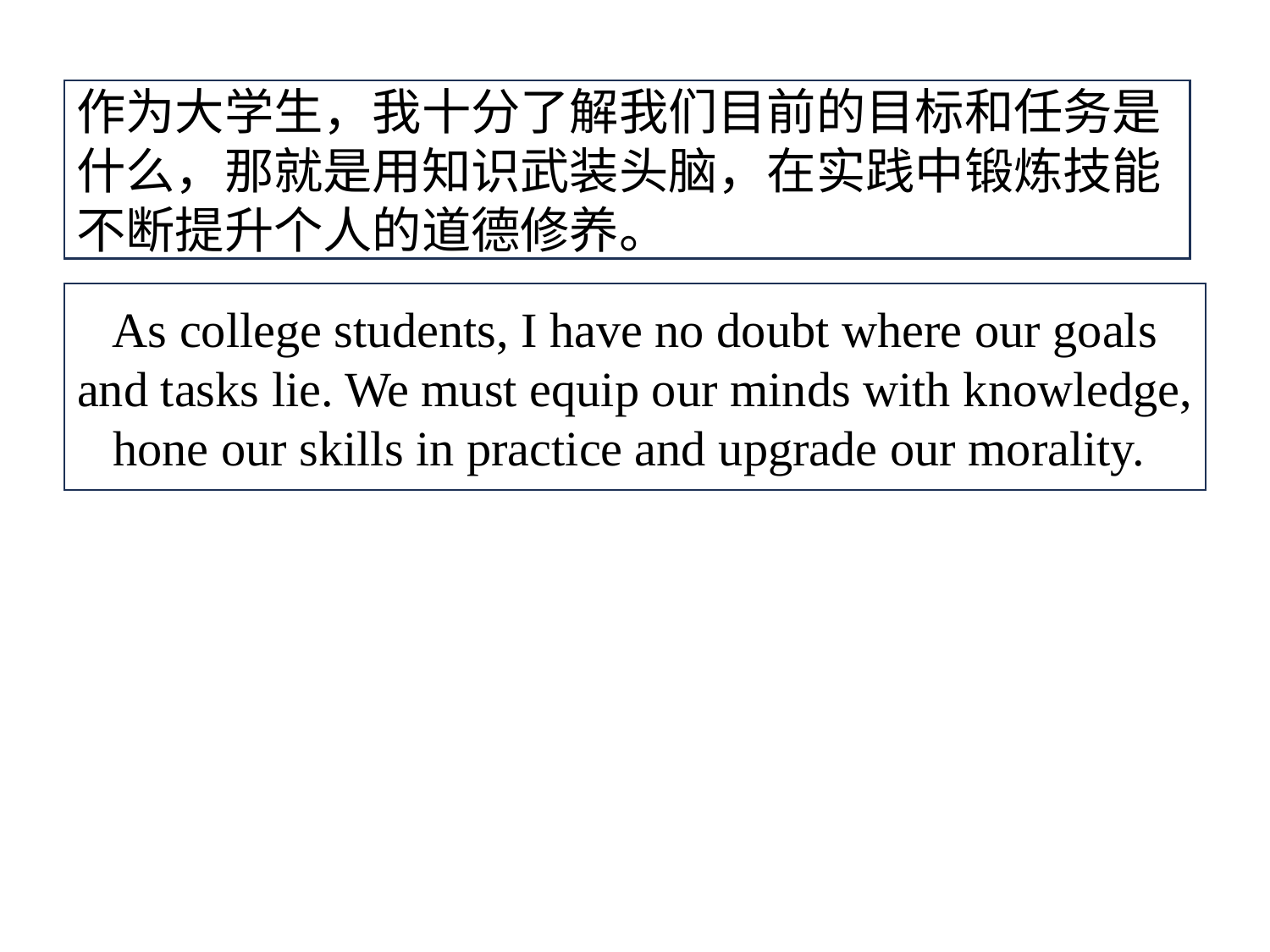

作为大学生，我十分了解我们目前的目标和任务是什么，那就是用知识武装头脑，在实践中锻炼技能不断提升个人的道德修养。
As college students, I have no doubt where our goals and tasks lie. We must equip our minds with knowledge, hone our skills in practice and upgrade our morality.